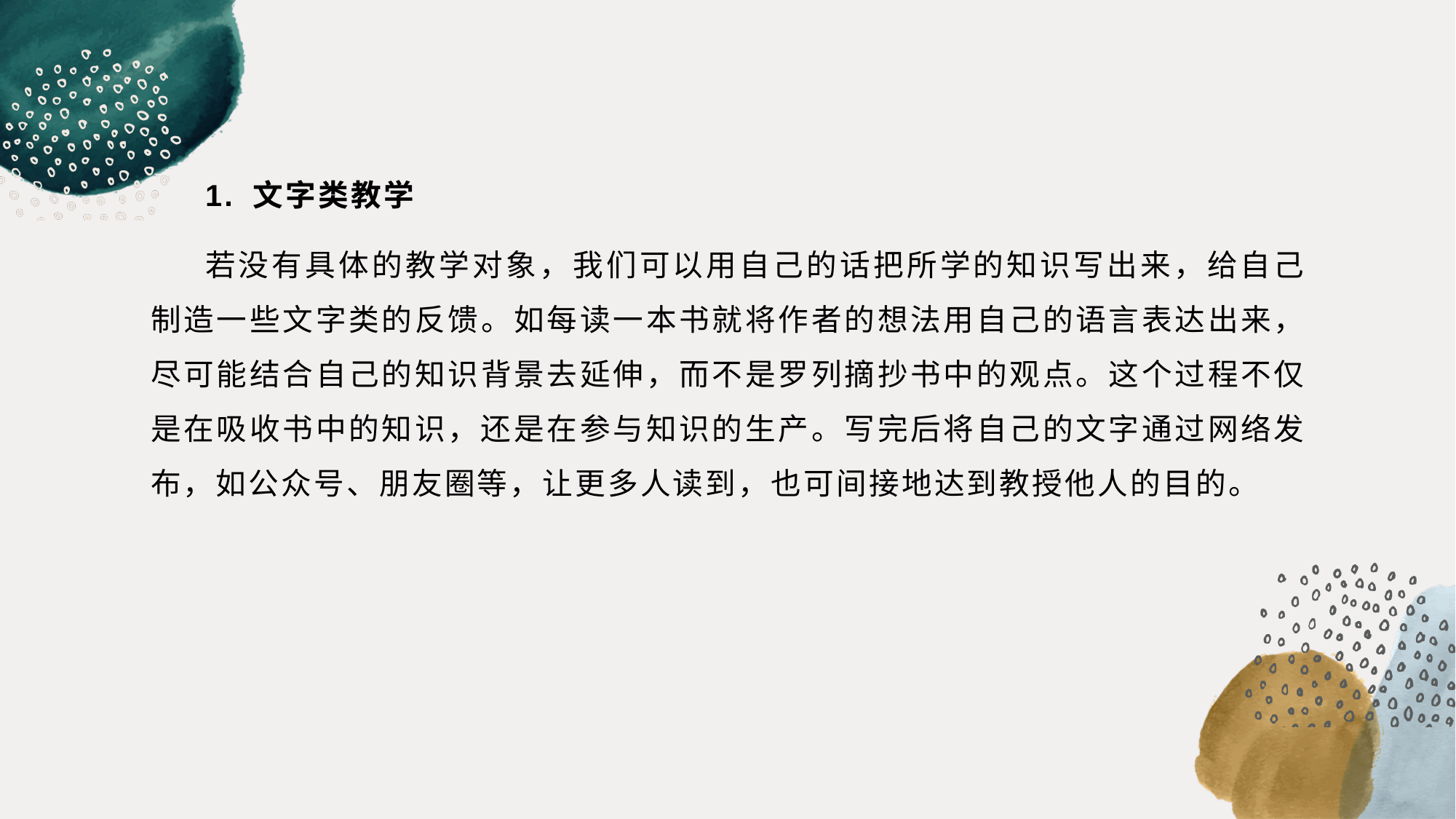

1. 文字类教学
若没有具体的教学对象，我们可以用自己的话把所学的知识写出来，给自己制造一些文字类的反馈。如每读一本书就将作者的想法用自己的语言表达出来，尽可能结合自己的知识背景去延伸，而不是罗列摘抄书中的观点。这个过程不仅是在吸收书中的知识，还是在参与知识的生产。写完后将自己的文字通过网络发布，如公众号、朋友圈等，让更多人读到，也可间接地达到教授他人的目的。